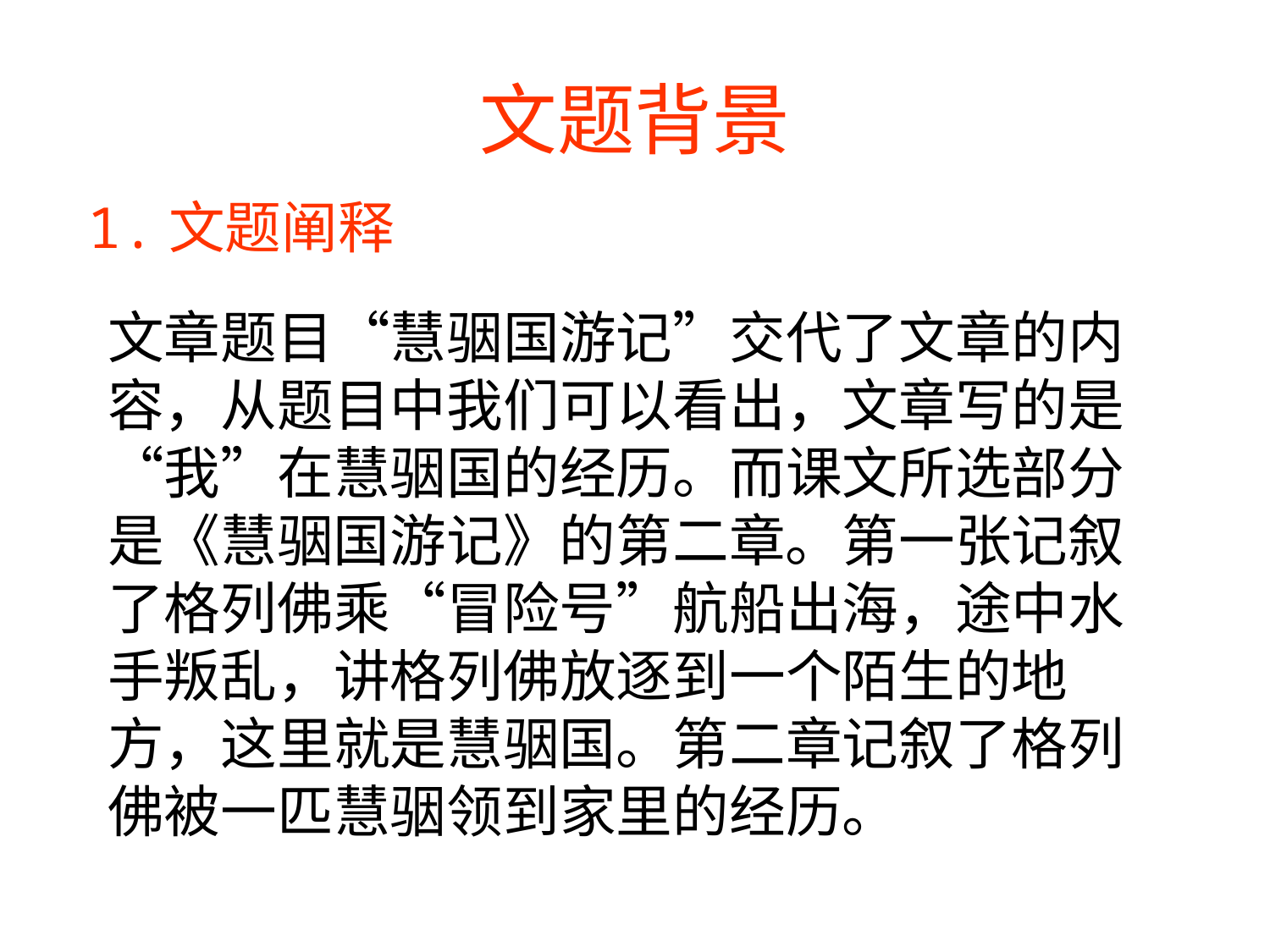

# 文题背景
1.文题阐释
文章题目“慧骃国游记”交代了文章的内容，从题目中我们可以看出，文章写的是“我”在慧骃国的经历。而课文所选部分是《慧骃国游记》的第二章。第一张记叙了格列佛乘“冒险号”航船出海，途中水手叛乱，讲格列佛放逐到一个陌生的地方，这里就是慧骃国。第二章记叙了格列佛被一匹慧骃领到家里的经历。